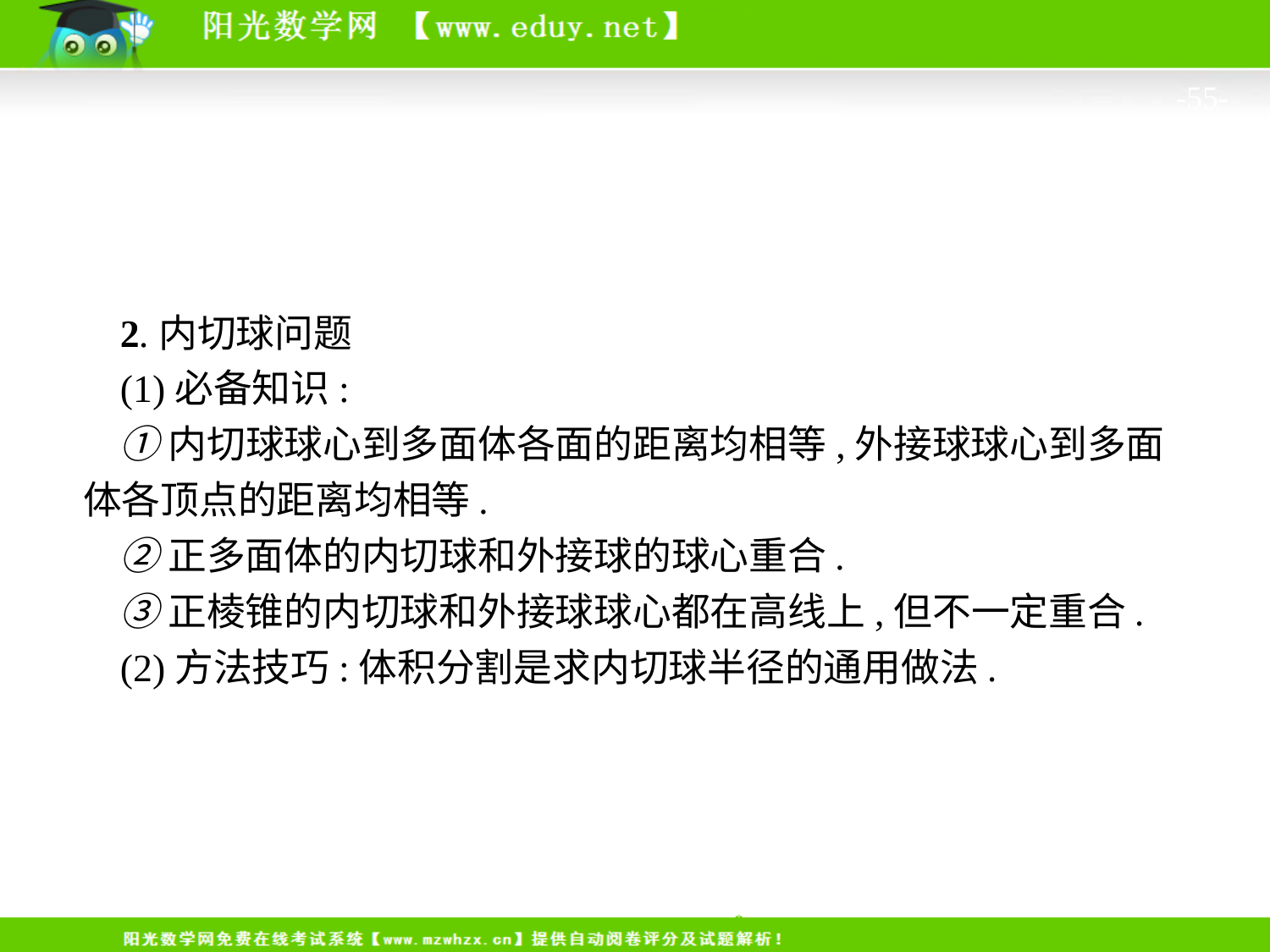

-55-
2.内切球问题
(1)必备知识:
①内切球球心到多面体各面的距离均相等,外接球球心到多面体各顶点的距离均相等.
②正多面体的内切球和外接球的球心重合.
③正棱锥的内切球和外接球球心都在高线上,但不一定重合.
(2)方法技巧:体积分割是求内切球半径的通用做法.